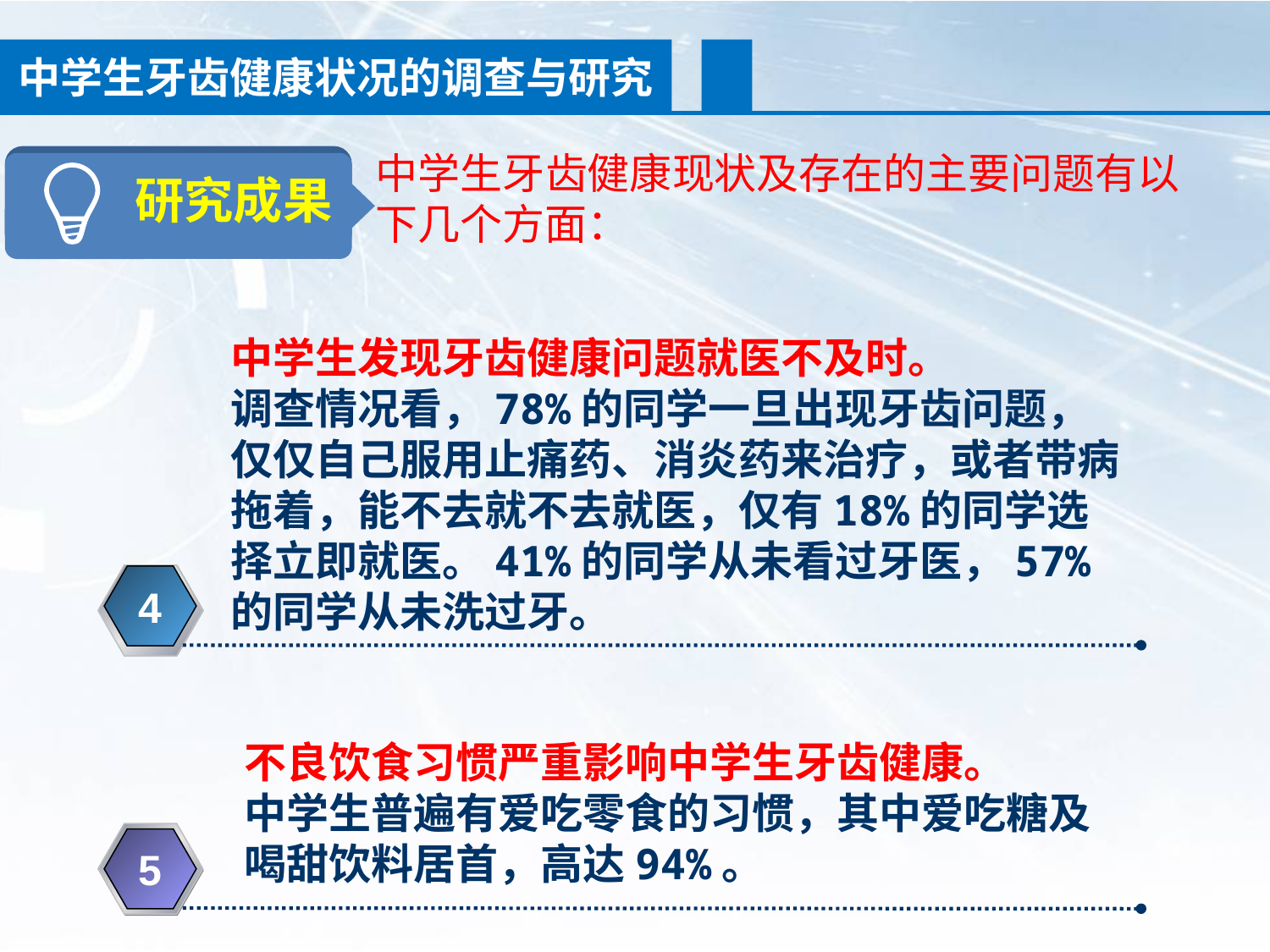

中学生牙齿健康状况的调查与研究

中学生牙齿健康现状及存在的主要问题有以下几个方面：

研究成果
中学生发现牙齿健康问题就医不及时。
调查情况看，78%的同学一旦出现牙齿问题，仅仅自己服用止痛药、消炎药来治疗，或者带病拖着，能不去就不去就医，仅有18%的同学选择立即就医。41%的同学从未看过牙医，57%的同学从未洗过牙。

4

不良饮食习惯严重影响中学生牙齿健康。
中学生普遍有爱吃零食的习惯，其中爱吃糖及
喝甜饮料居首，高达94%。

5